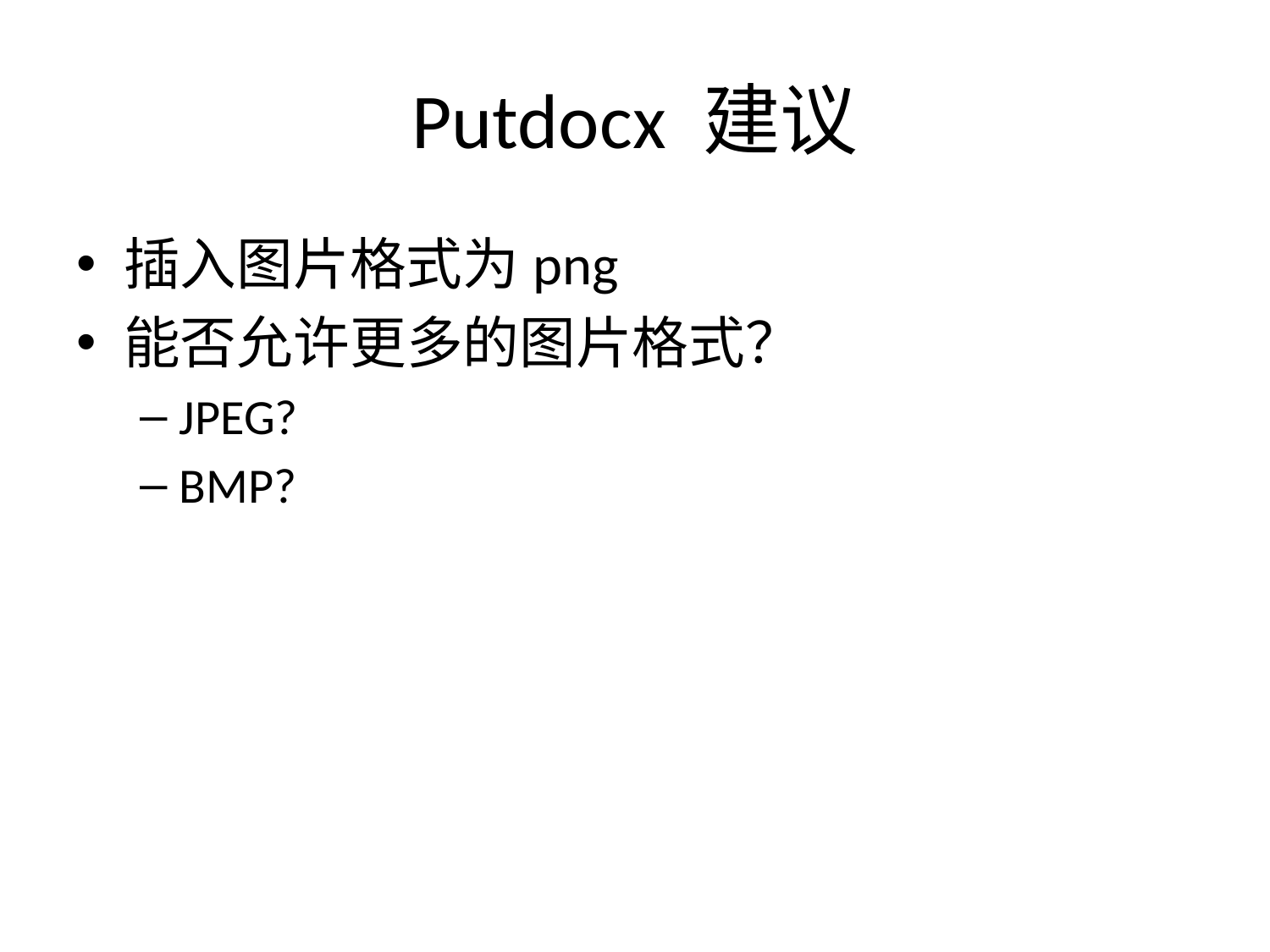

# Putdocx 建议
插入图片格式为png
能否允许更多的图片格式？
JPEG?
BMP?